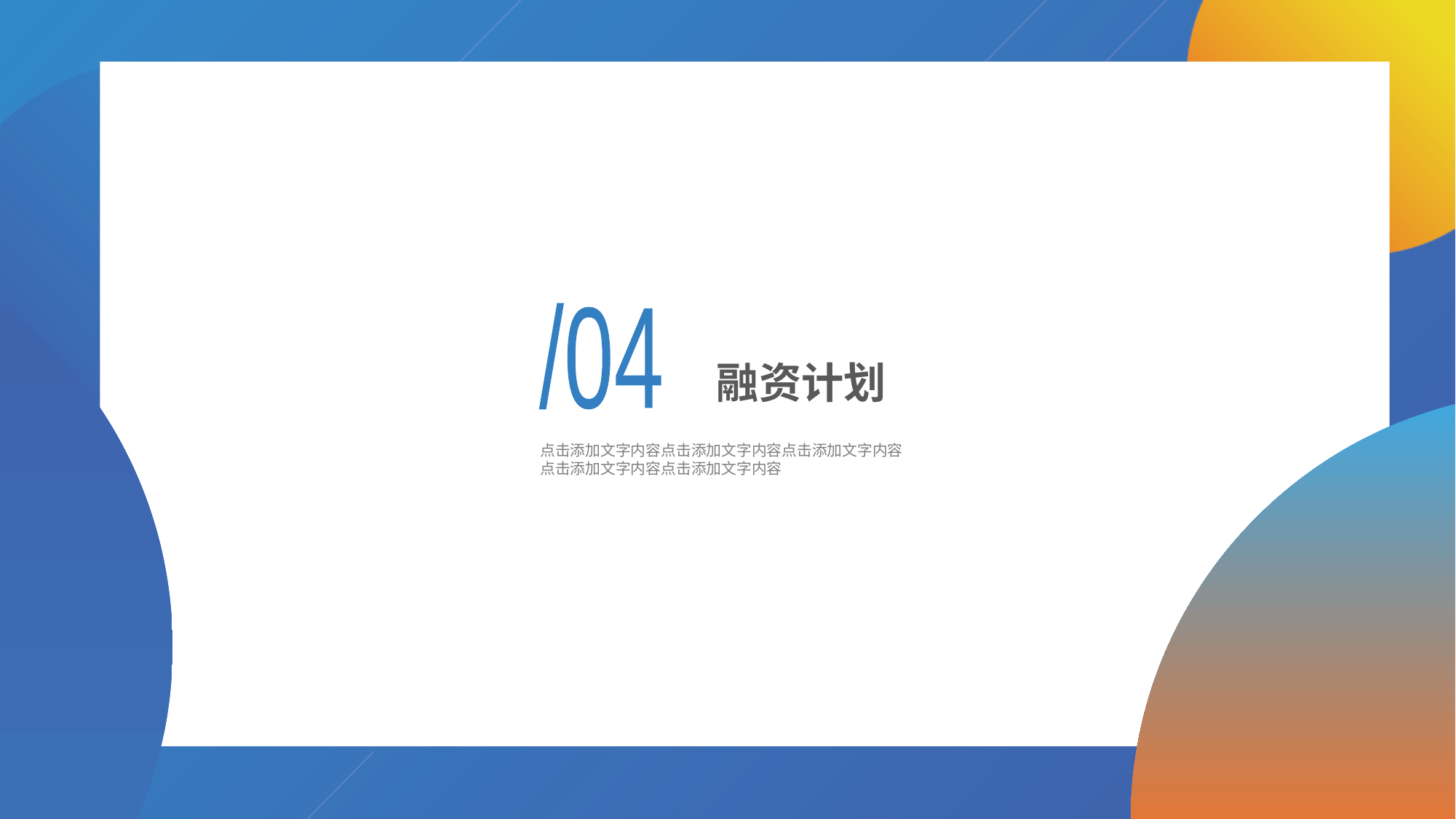

/04
融资计划
点击添加文字内容点击添加文字内容点击添加文字内容点击添加文字内容点击添加文字内容